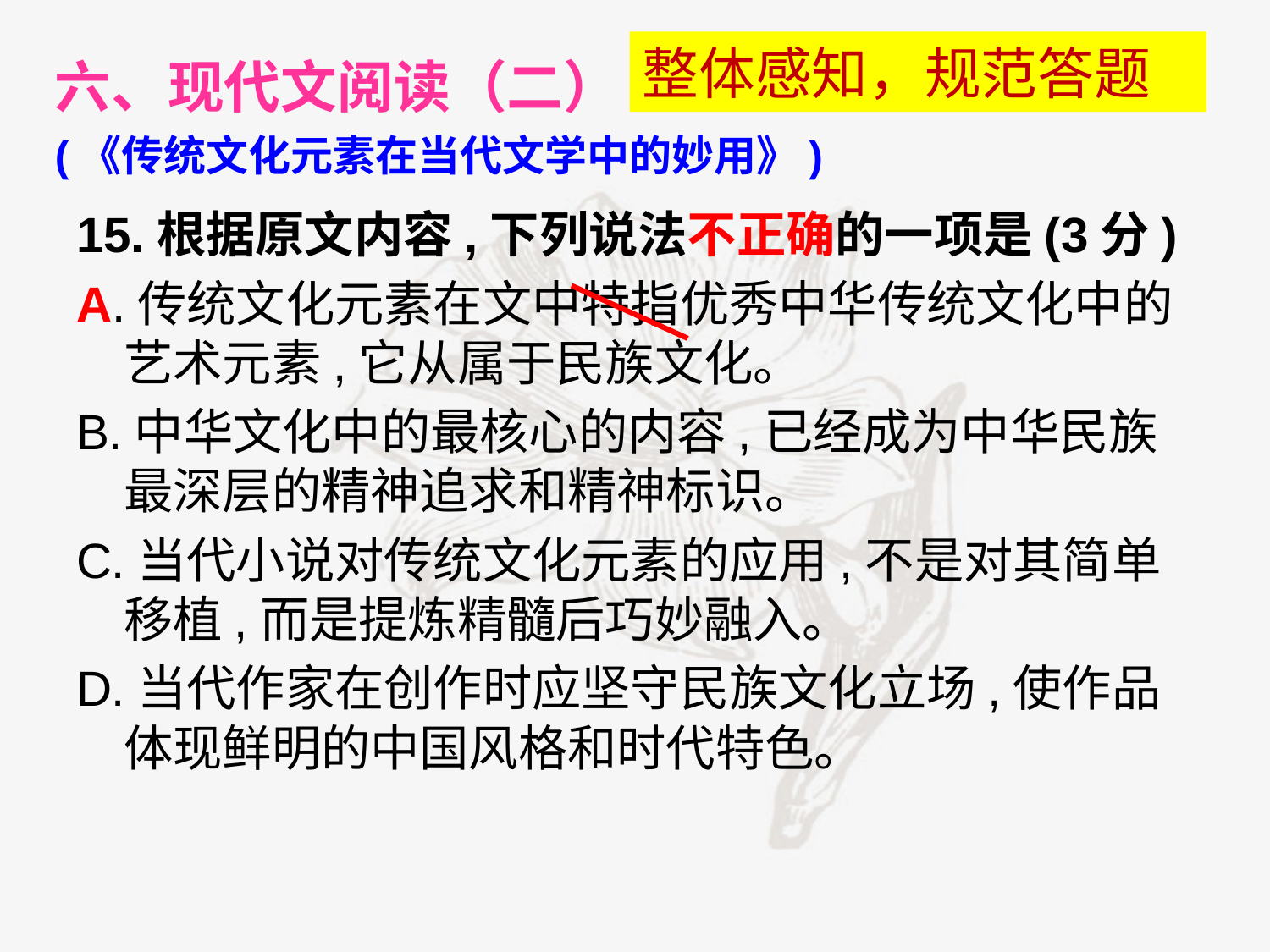

六、现代文阅读（二）
(《传统文化元素在当代文学中的妙用》)
整体感知，规范答题
15.根据原文内容,下列说法不正确的一项是(3分)
A.传统文化元素在文中特指优秀中华传统文化中的艺术元素,它从属于民族文化。
B.中华文化中的最核心的内容,已经成为中华民族最深层的精神追求和精神标识。
C.当代小说对传统文化元素的应用,不是对其简单移植,而是提炼精髓后巧妙融入。
D.当代作家在创作时应坚守民族文化立场,使作品体现鲜明的中国风格和时代特色。